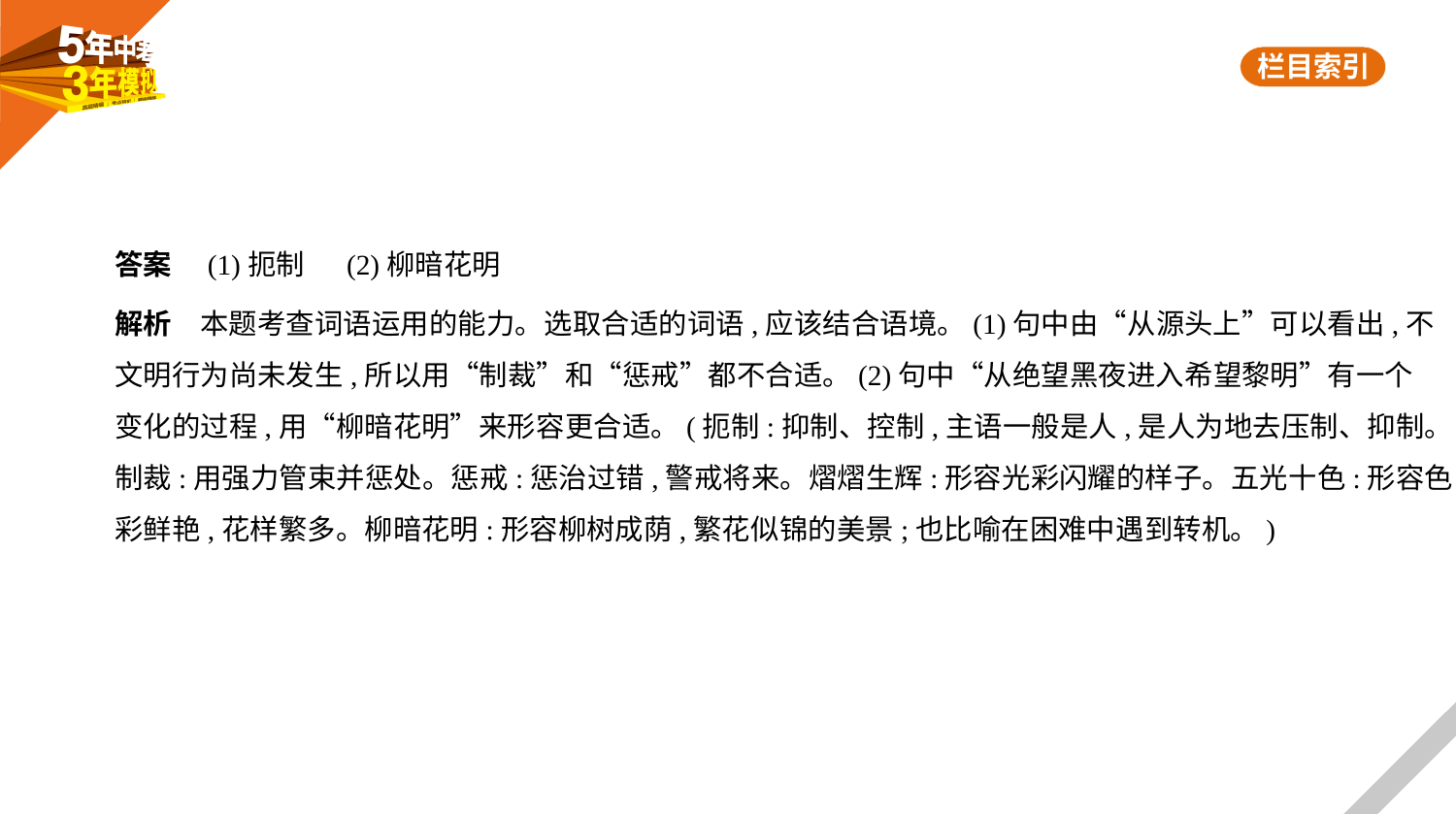

答案　(1)扼制　 (2)柳暗花明
解析　本题考查词语运用的能力。选取合适的词语,应该结合语境。(1)句中由“从源头上”可以看出,不
文明行为尚未发生,所以用“制裁”和“惩戒”都不合适。(2)句中“从绝望黑夜进入希望黎明”有一个
变化的过程,用“柳暗花明”来形容更合适。(扼制:抑制、控制,主语一般是人,是人为地去压制、抑制。
制裁:用强力管束并惩处。惩戒:惩治过错,警戒将来。熠熠生辉:形容光彩闪耀的样子。五光十色:形容色
彩鲜艳,花样繁多。柳暗花明:形容柳树成荫,繁花似锦的美景;也比喻在困难中遇到转机。)